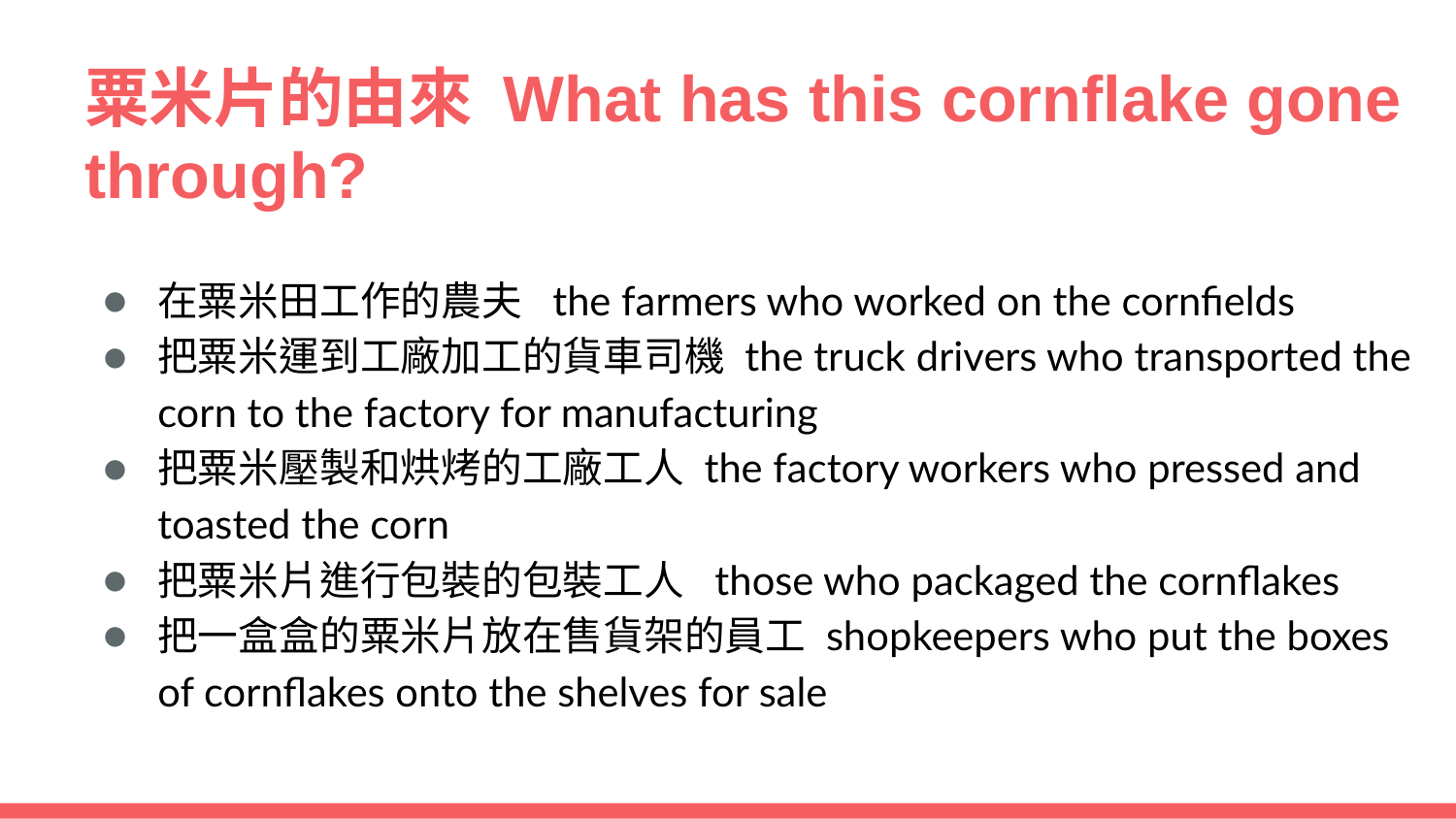

粟米片的由來 What has this cornflake gone through?
在粟米田工作的農夫  the farmers who worked on the cornfields
把粟米運到工廠加工的貨車司機 the truck drivers who transported the corn to the factory for manufacturing
把粟米壓製和烘烤的工廠工人 the factory workers who pressed and toasted the corn
把粟米片進行包裝的包裝工人  those who packaged the cornflakes
把一盒盒的粟米片放在售貨架的員工 shopkeepers who put the boxes of cornflakes onto the shelves for sale